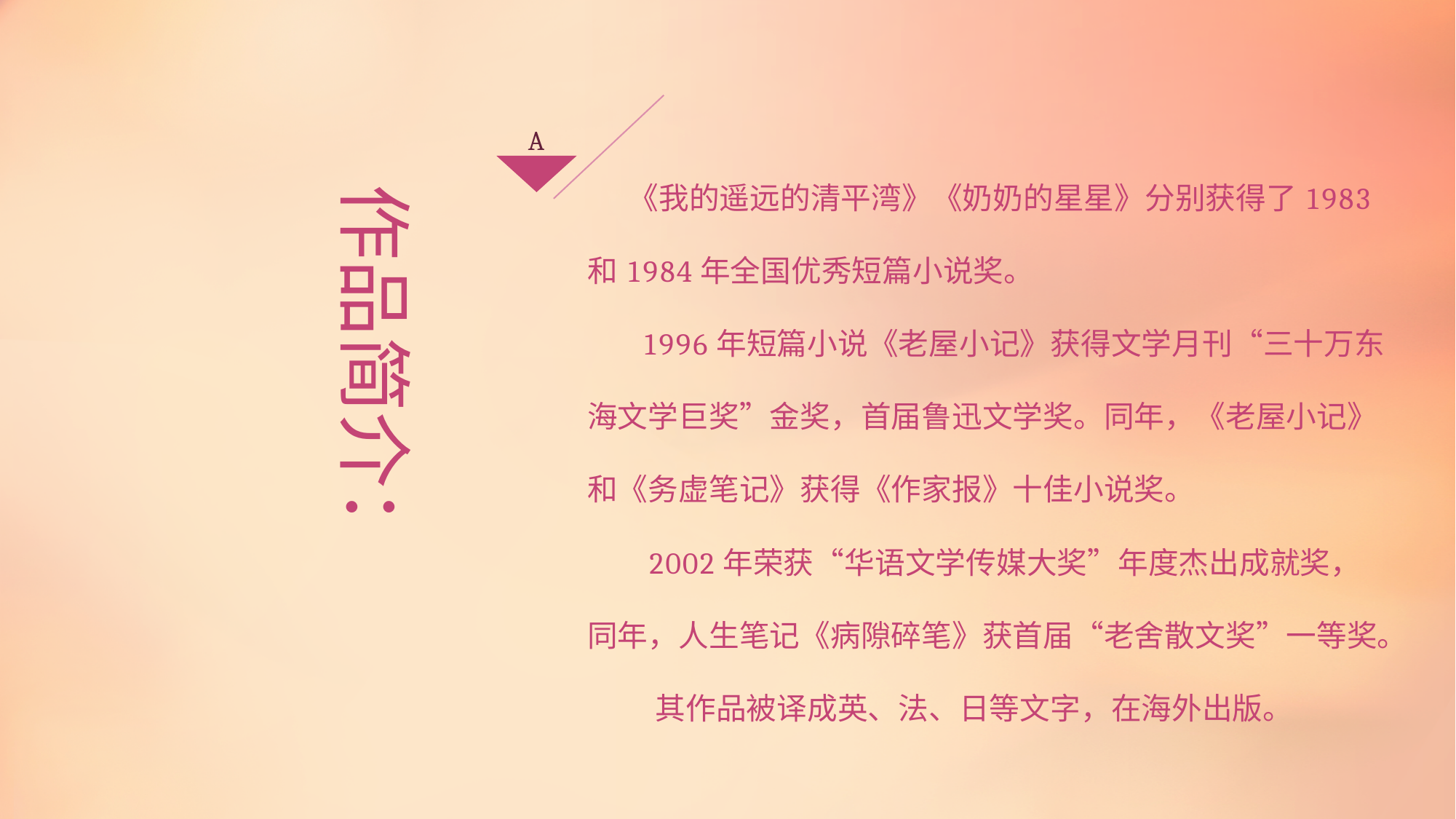

A

     《我的遥远的清平湾》《奶奶的星星》分别获得了1983和1984年全国优秀短篇小说奖。
        1996年短篇小说《老屋小记》获得文学月刊“三十万东海文学巨奖”金奖，首届鲁迅文学奖。同年，《老屋小记》和《务虚笔记》获得《作家报》十佳小说奖。
         2002年荣获“华语文学传媒大奖”年度杰出成就奖，同年，人生笔记《病隙碎笔》获首届“老舍散文奖”一等奖。
         其作品被译成英、法、日等文字，在海外出版。
作品简介：